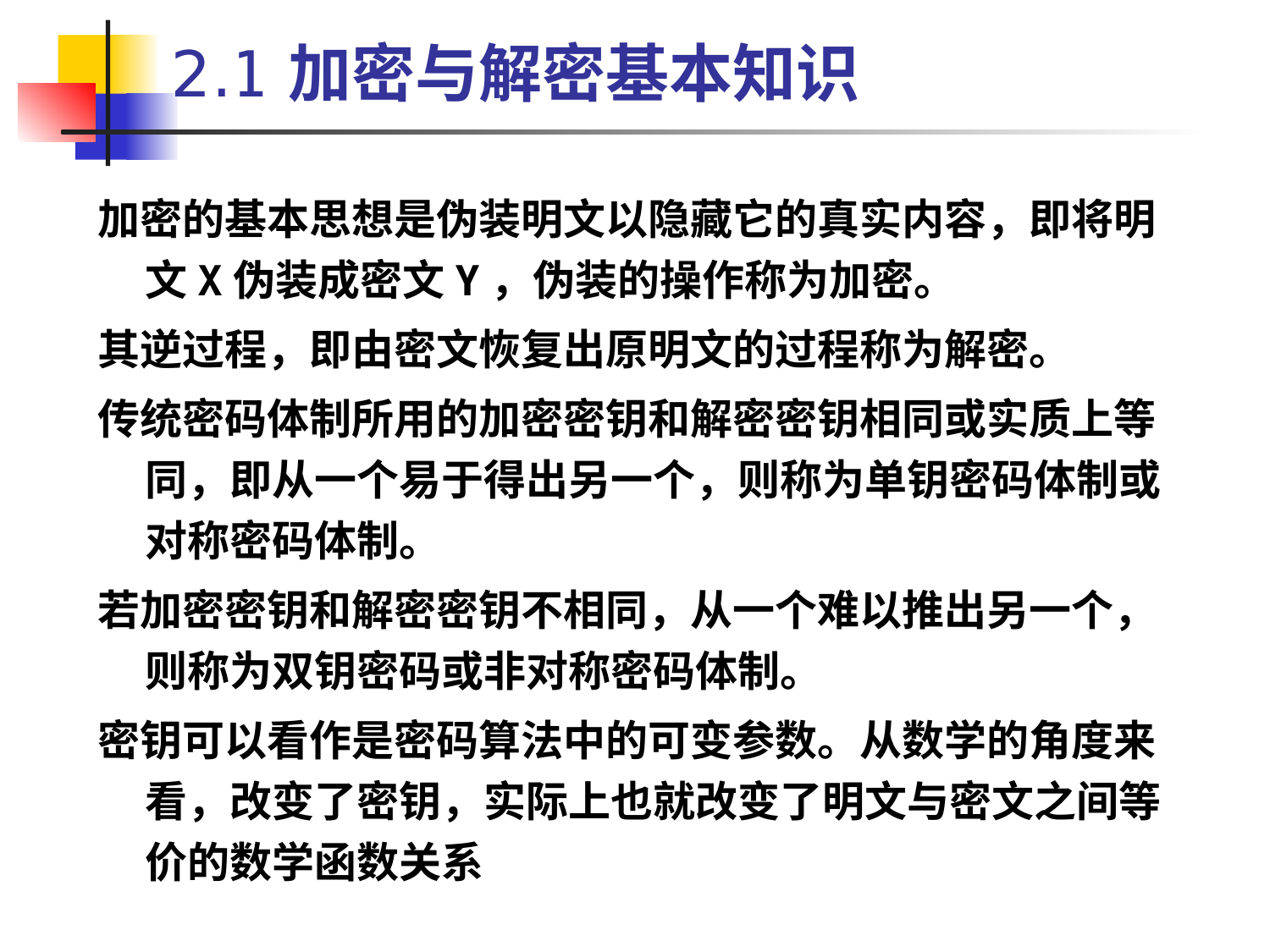

# 2.1加密与解密基本知识
加密的基本思想是伪装明文以隐藏它的真实内容，即将明文X伪装成密文Y，伪装的操作称为加密。
其逆过程，即由密文恢复出原明文的过程称为解密。
传统密码体制所用的加密密钥和解密密钥相同或实质上等同，即从一个易于得出另一个，则称为单钥密码体制或对称密码体制。
若加密密钥和解密密钥不相同，从一个难以推出另一个，则称为双钥密码或非对称密码体制。
密钥可以看作是密码算法中的可变参数。从数学的角度来看，改变了密钥，实际上也就改变了明文与密文之间等价的数学函数关系

5